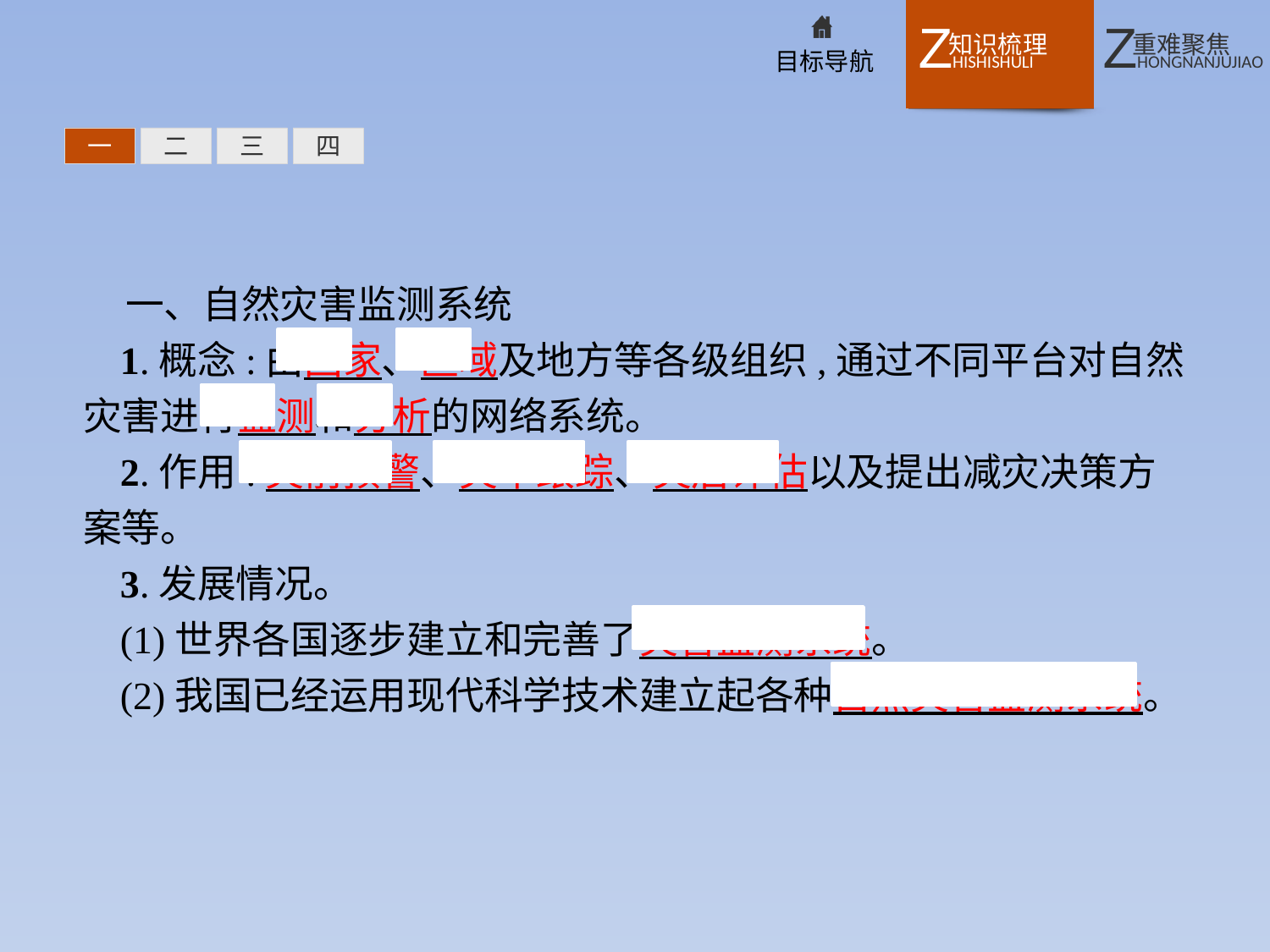

一
二
三
四
一、自然灾害监测系统
1.概念:由国家、区域及地方等各级组织,通过不同平台对自然灾害进行监测和分析的网络系统。
2.作用:灾前预警、灾中跟踪、灾后评估以及提出减灾决策方案等。
3.发展情况。
(1)世界各国逐步建立和完善了灾害监测系统。
(2)我国已经运用现代科学技术建立起各种自然灾害监测系统。